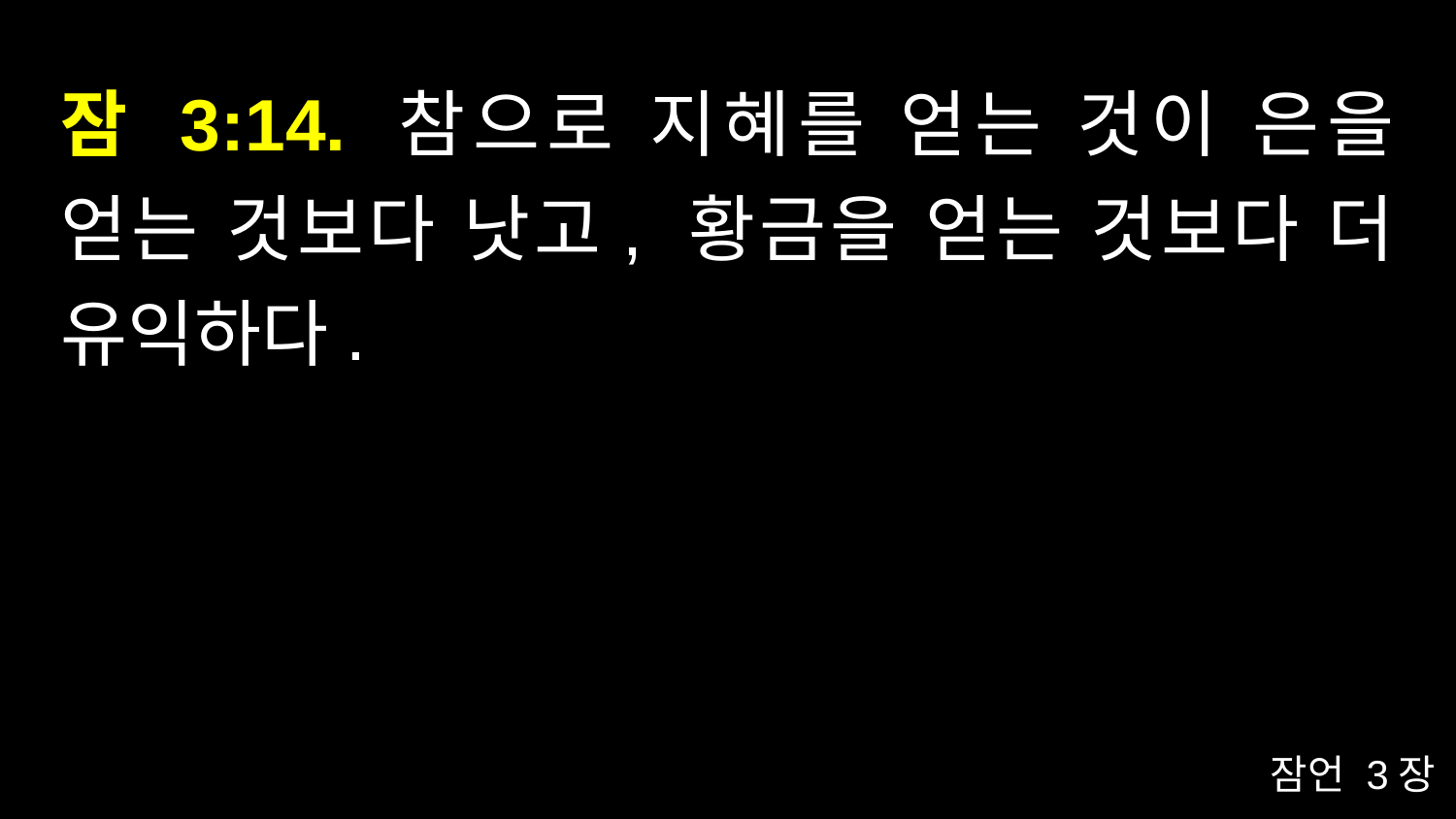

# 잠 3:14. 참으로 지혜를 얻는 것이 은을 얻는 것보다 낫고, 황금을 얻는 것보다 더 유익하다.
잠언 3장